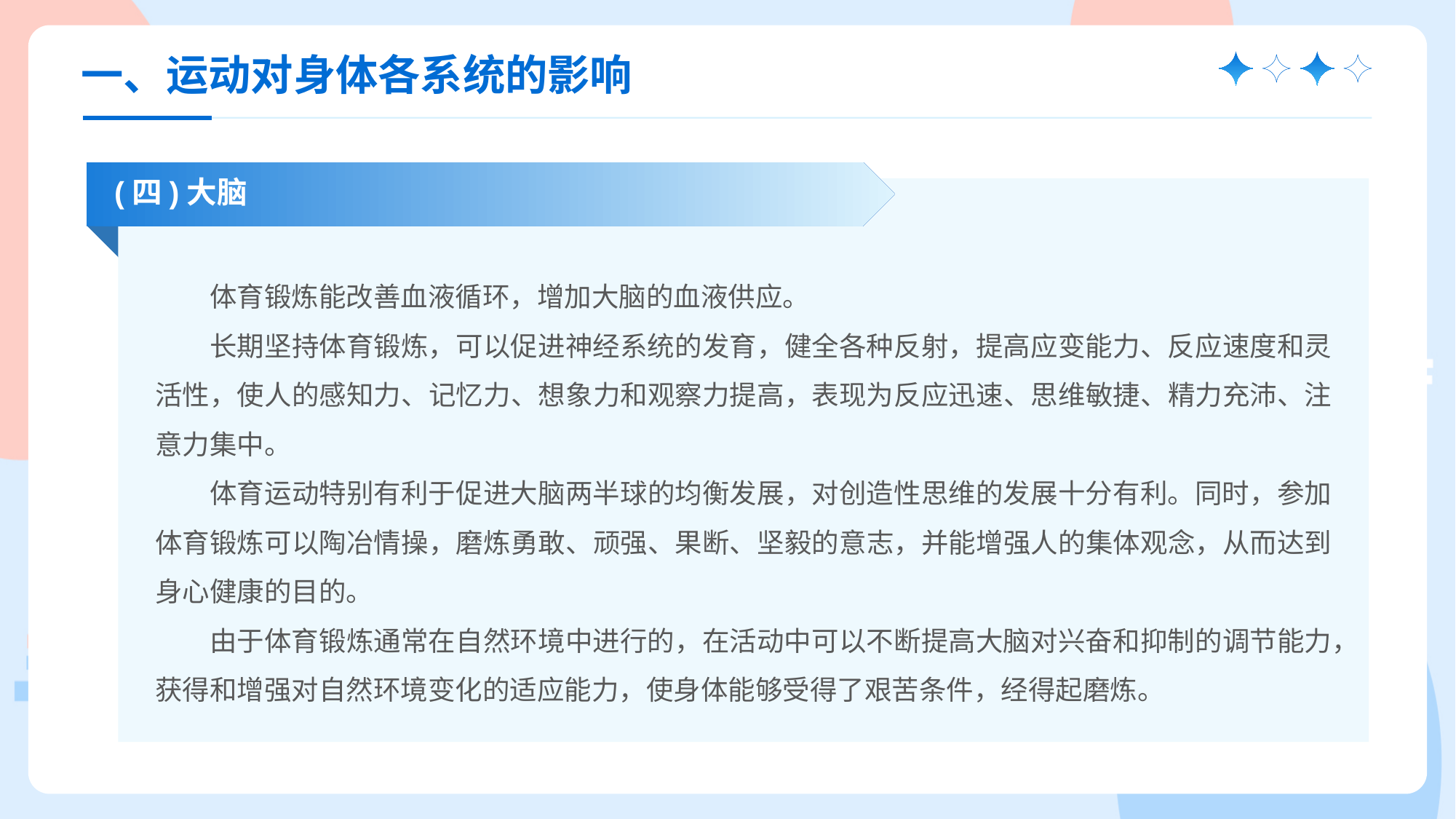

一、运动对身体各系统的影响
(四)大脑

体育锻炼能改善血液循环，增加大脑的血液供应。
长期坚持体育锻炼，可以促进神经系统的发育，健全各种反射，提高应变能力、反应速度和灵活性，使人的感知力、记忆力、想象力和观察力提高，表现为反应迅速、思维敏捷、精力充沛、注意力集中。
体育运动特别有利于促进大脑两半球的均衡发展，对创造性思维的发展十分有利。同时，参加体育锻炼可以陶冶情操，磨炼勇敢、顽强、果断、坚毅的意志，并能增强人的集体观念，从而达到身心健康的目的。
由于体育锻炼通常在自然环境中进行的，在活动中可以不断提高大脑对兴奋和抑制的调节能力，获得和增强对自然环境变化的适应能力，使身体能够受得了艰苦条件，经得起磨炼。